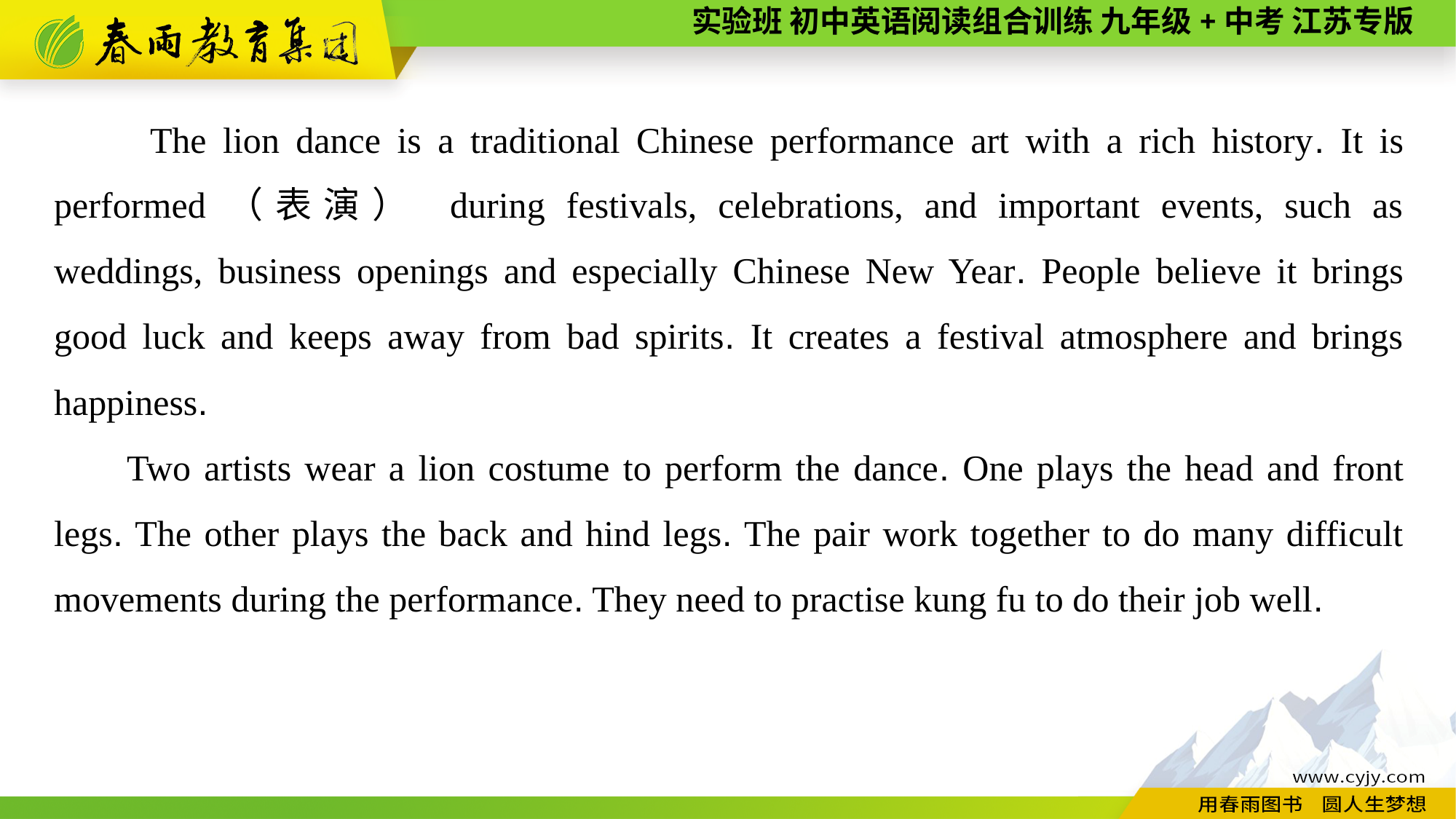

The lion dance is a traditional Chinese performance art with a rich history. It is performed（表演） during festivals, celebrations, and important events, such as weddings, business openings and especially Chinese New Year. People believe it brings good luck and keeps away from bad spirits. It creates a festival atmosphere and brings happiness.
Two artists wear a lion costume to perform the dance. One plays the head and front legs. The other plays the back and hind legs. The pair work together to do many difficult movements during the performance. They need to practise kung fu to do their job well.